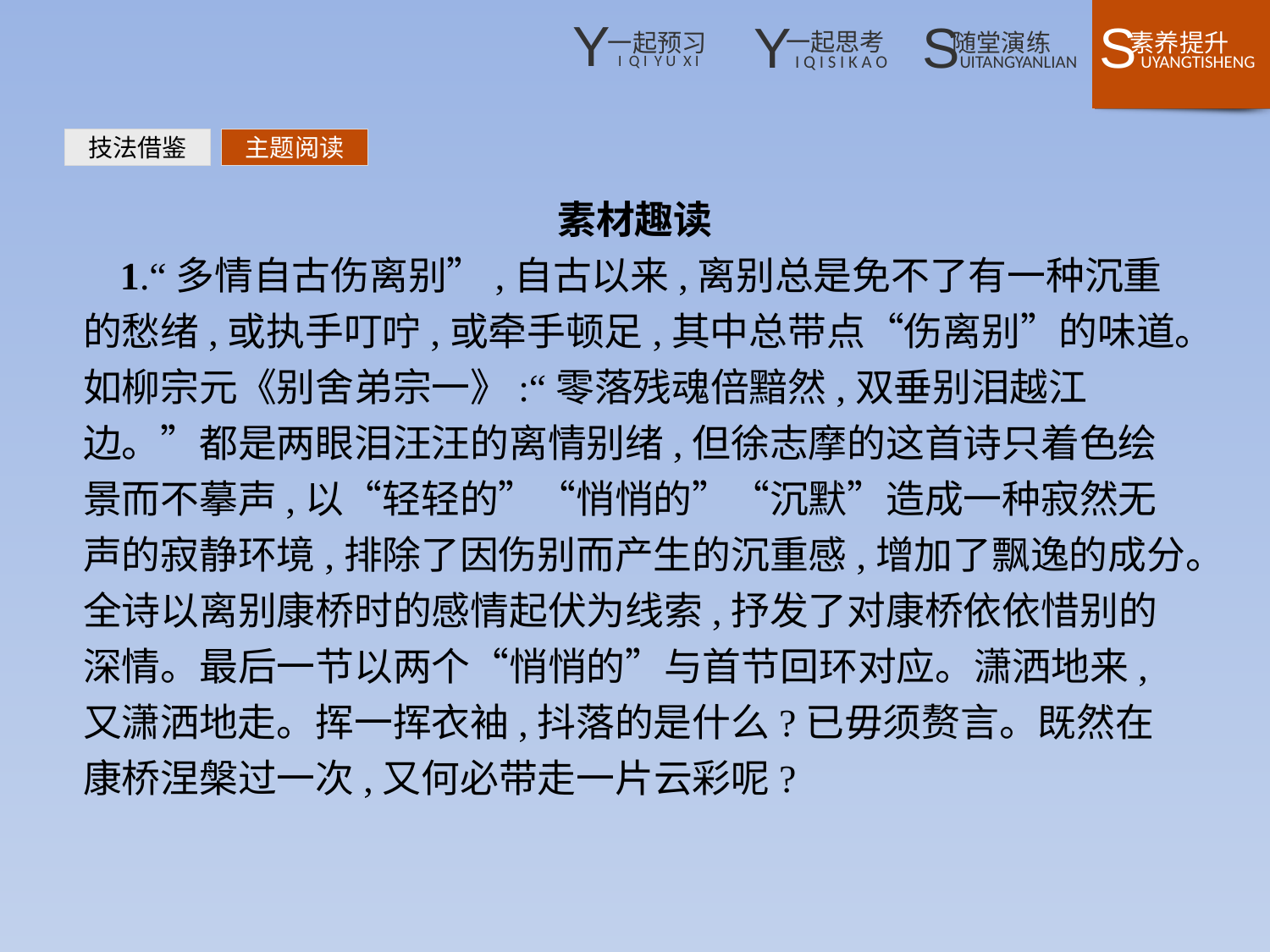

技法借鉴
主题阅读
素材趣读
1.“多情自古伤离别”,自古以来,离别总是免不了有一种沉重的愁绪,或执手叮咛,或牵手顿足,其中总带点“伤离别”的味道。如柳宗元《别舍弟宗一》:“零落残魂倍黯然,双垂别泪越江边。”都是两眼泪汪汪的离情别绪,但徐志摩的这首诗只着色绘景而不摹声,以“轻轻的”“悄悄的”“沉默”造成一种寂然无声的寂静环境,排除了因伤别而产生的沉重感,增加了飘逸的成分。全诗以离别康桥时的感情起伏为线索,抒发了对康桥依依惜别的深情。最后一节以两个“悄悄的”与首节回环对应。潇洒地来,又潇洒地走。挥一挥衣袖,抖落的是什么?已毋须赘言。既然在康桥涅槃过一次,又何必带走一片云彩呢?